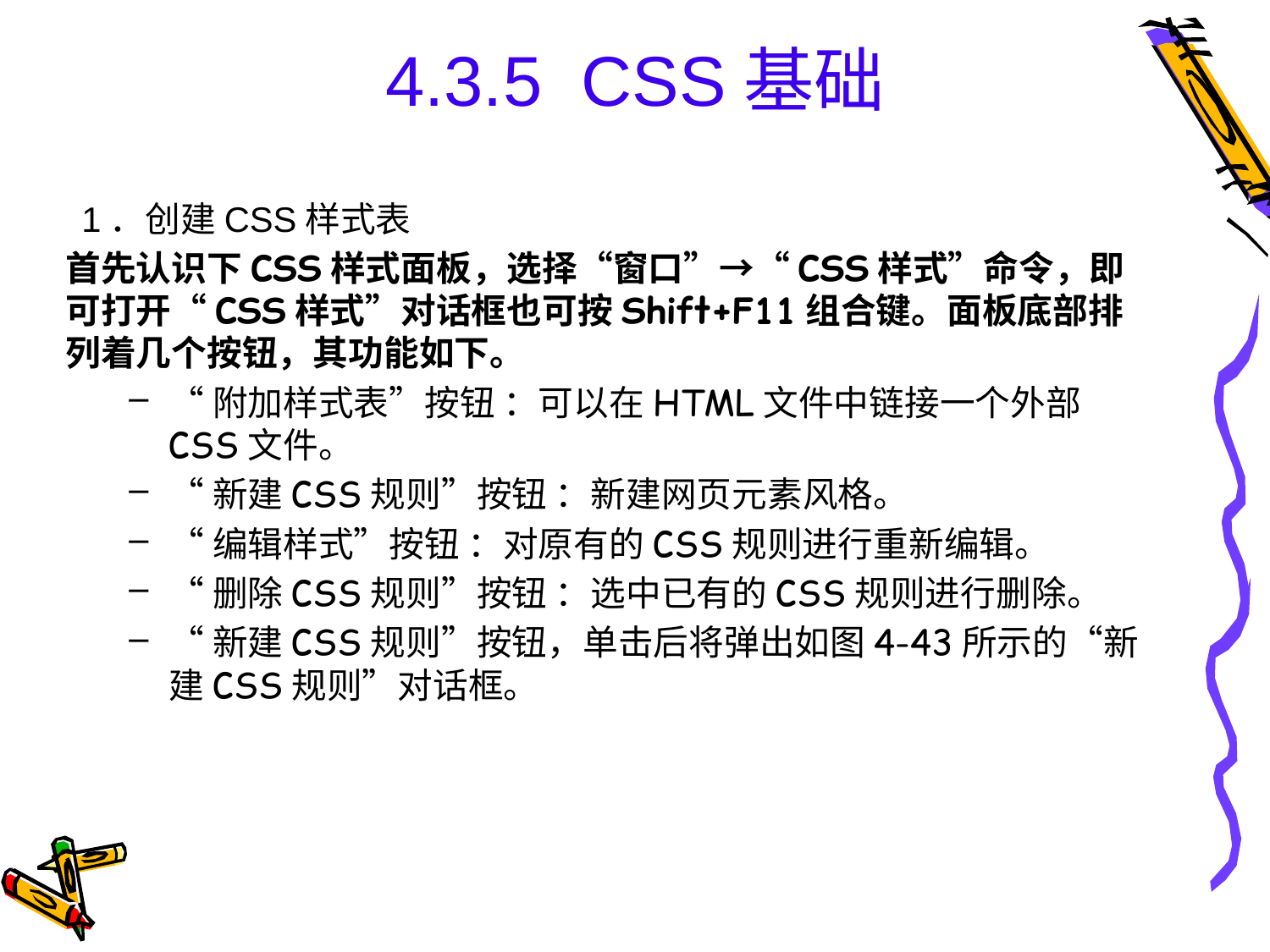

# 4.3.5  CSS基础
1．创建CSS样式表
首先认识下CSS样式面板，选择“窗口”→“CSS样式”命令，即可打开“CSS样式”对话框也可按Shift+F11组合键。面板底部排列着几个按钮，其功能如下。
“附加样式表”按钮 ：可以在HTML文件中链接一个外部CSS文件。
“新建CSS规则”按钮 ：新建网页元素风格。
“编辑样式”按钮 ：对原有的CSS规则进行重新编辑。
“删除CSS规则”按钮 ：选中已有的CSS规则进行删除。
“新建CSS规则”按钮，单击后将弹出如图4-43所示的“新建CSS规则”对话框。